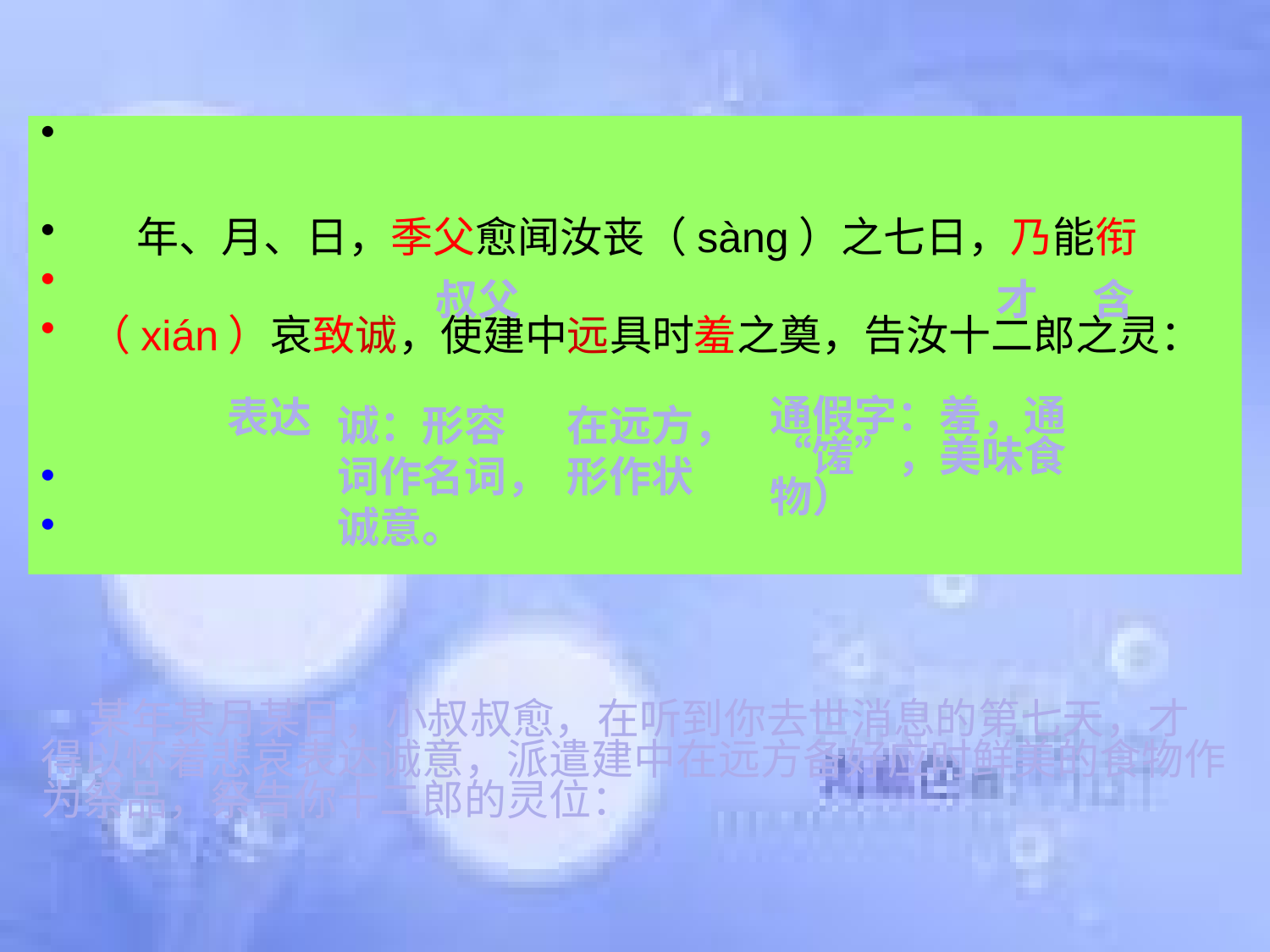

#

    年、月、日，季父愈闻汝丧（sàng）之七日，乃能衔

（xián）哀致诚，使建中远具时羞之奠，告汝十二郎之灵：

叔父
才
含
表达
诚：形容词作名词，诚意。
在远方，形作状
通假字：羞，通“馐”，美味食物）

    某年某月某日，小叔叔愈，在听到你去世消息的第七天，才得以怀着悲哀表达诚意，派遣建中在远方备好应时鲜美的食物作为祭品，祭告你十二郎的灵位：